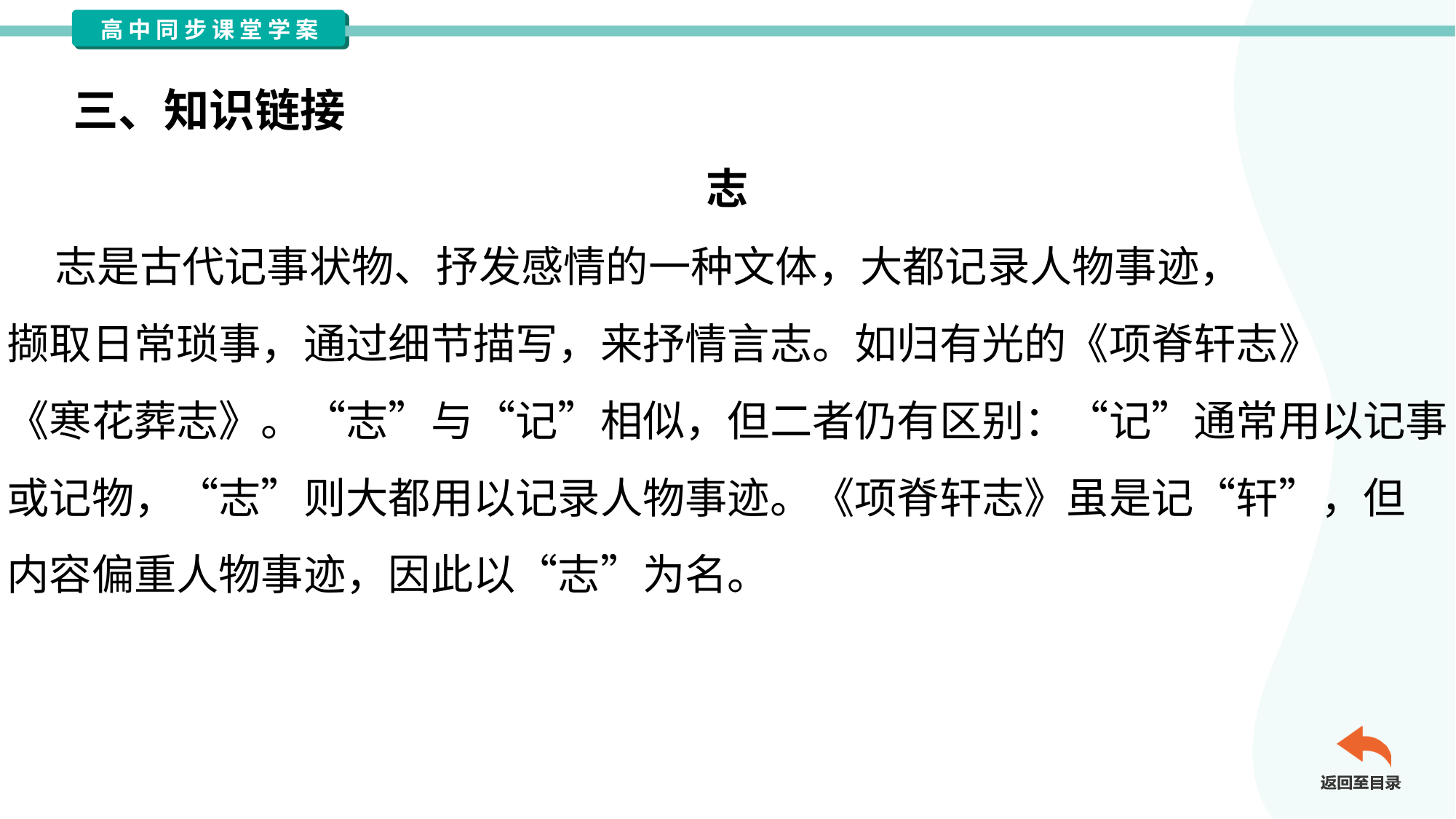

三、知识链接
志
    志是古代记事状物、抒发感情的一种文体，大都记录人物事迹，
撷取日常琐事，通过细节描写，来抒情言志。如归有光的《项脊轩志》
《寒花葬志》。“志”与“记”相似，但二者仍有区别：“记”通常用以记事
或记物，“志”则大都用以记录人物事迹。《项脊轩志》虽是记“轩”，但
内容偏重人物事迹，因此以“志”为名。